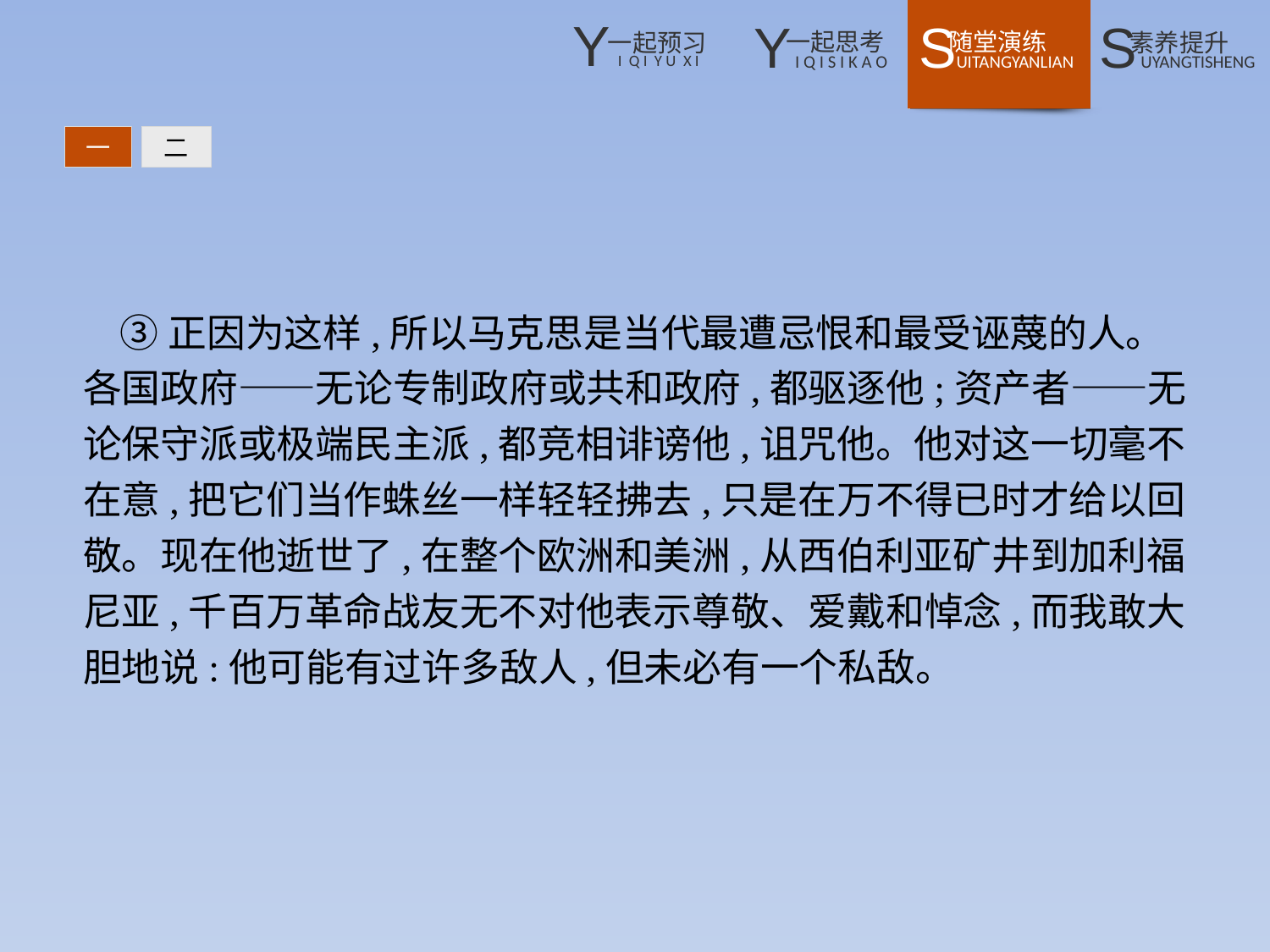

一
二
③正因为这样,所以马克思是当代最遭忌恨和最受诬蔑的人。各国政府——无论专制政府或共和政府,都驱逐他;资产者——无论保守派或极端民主派,都竞相诽谤他,诅咒他。他对这一切毫不在意,把它们当作蛛丝一样轻轻拂去,只是在万不得已时才给以回敬。现在他逝世了,在整个欧洲和美洲,从西伯利亚矿井到加利福尼亚,千百万革命战友无不对他表示尊敬、爱戴和悼念,而我敢大胆地说:他可能有过许多敌人,但未必有一个私敌。